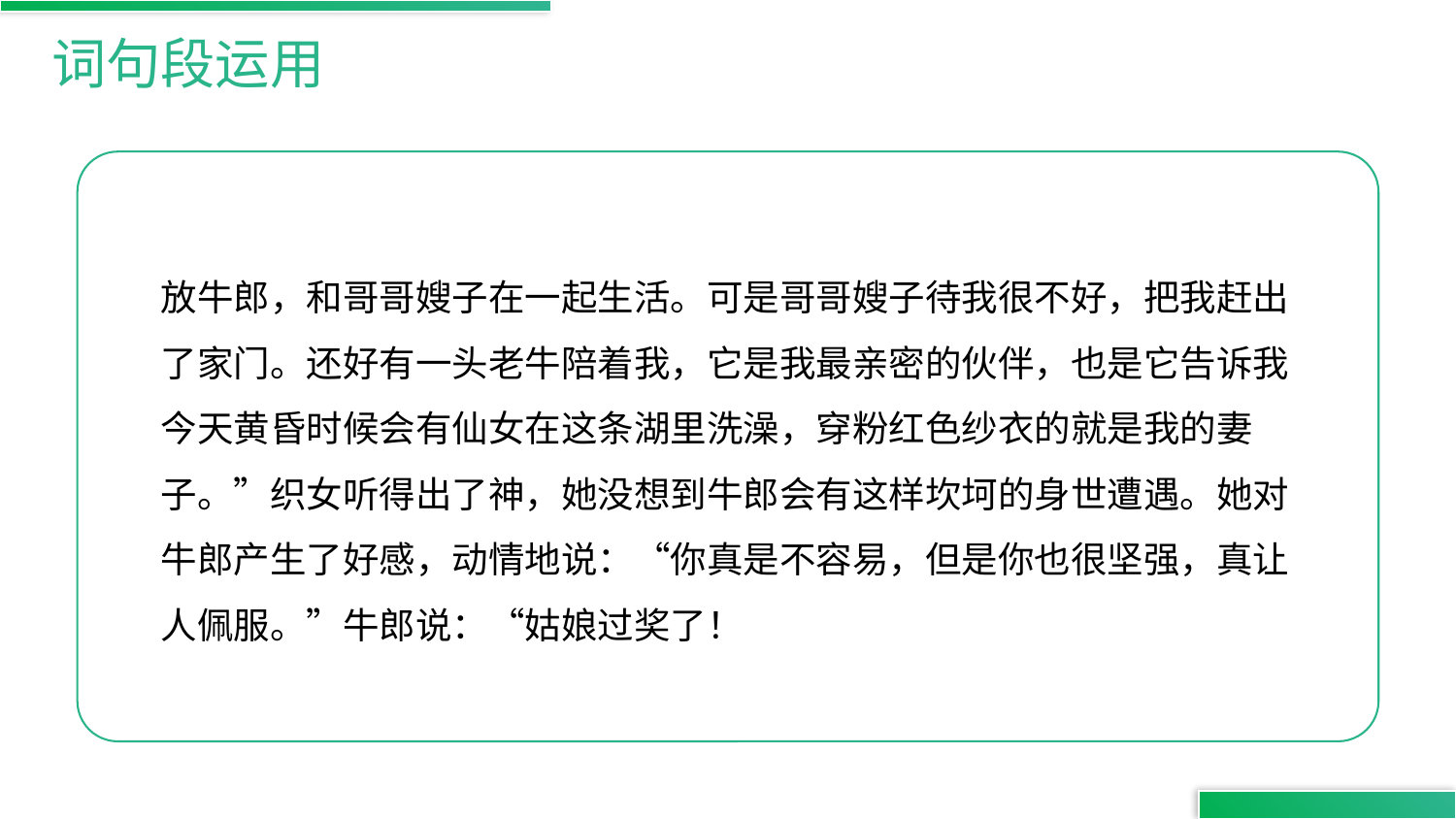

词句段运用
放牛郎，和哥哥嫂子在一起生活。可是哥哥嫂子待我很不好，把我赶出了家门。还好有一头老牛陪着我，它是我最亲密的伙伴，也是它告诉我今天黄昏时候会有仙女在这条湖里洗澡，穿粉红色纱衣的就是我的妻子。”织女听得出了神，她没想到牛郎会有这样坎坷的身世遭遇。她对牛郎产生了好感，动情地说：“你真是不容易，但是你也很坚强，真让人佩服。”牛郎说：“姑娘过奖了！